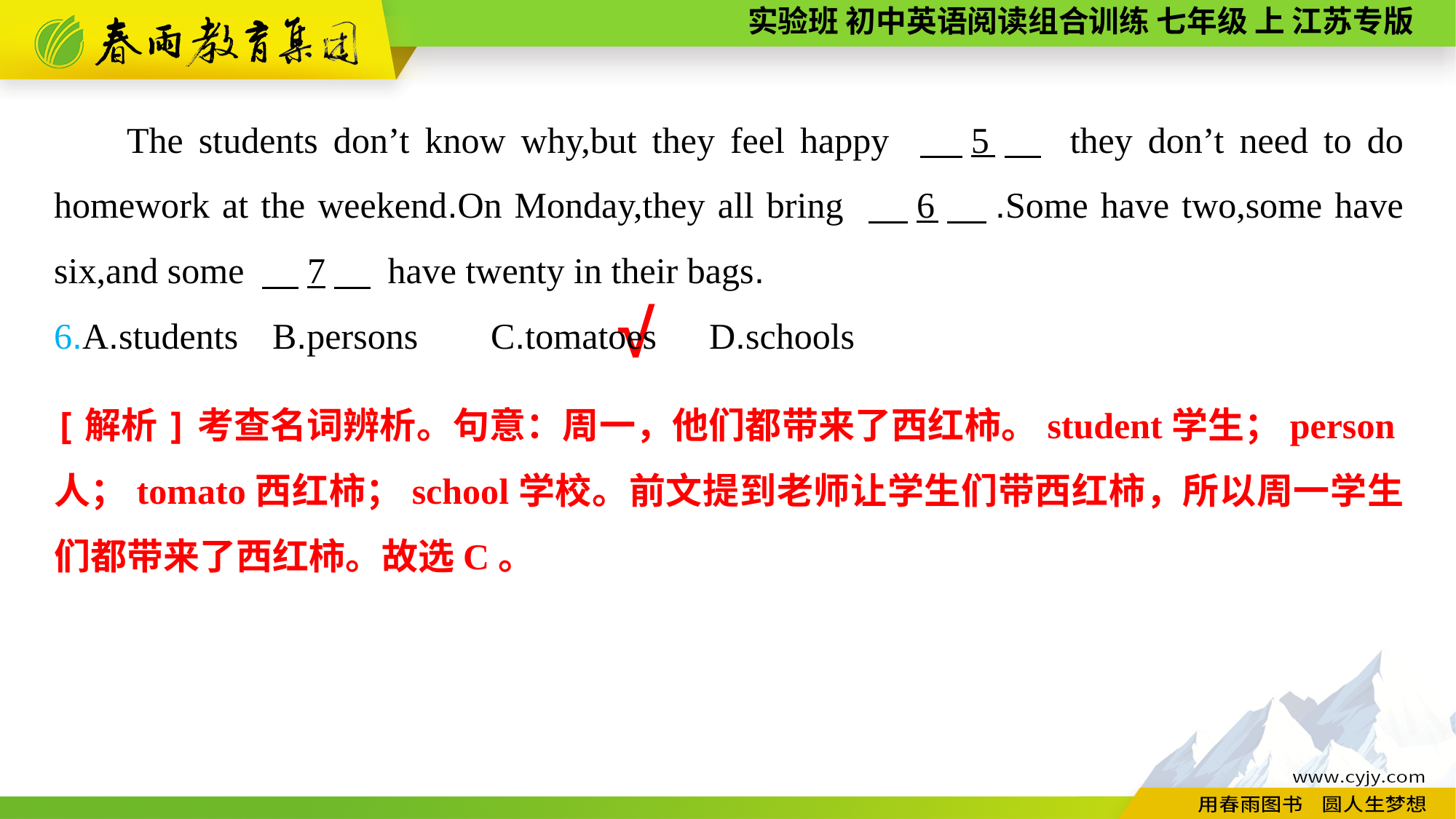

The students don’t know why,but they feel happy 　5　 they don’t need to do homework at the weekend.On Monday,they all bring 　6　.Some have two,some have six,and some 　7　 have twenty in their bags.
6.A.students	B.persons	C.tomatoes	D.schools
√
[解析]考查名词辨析。句意：周一，他们都带来了西红柿。student学生；person人；tomato西红柿；school学校。前文提到老师让学生们带西红柿，所以周一学生们都带来了西红柿。故选C。